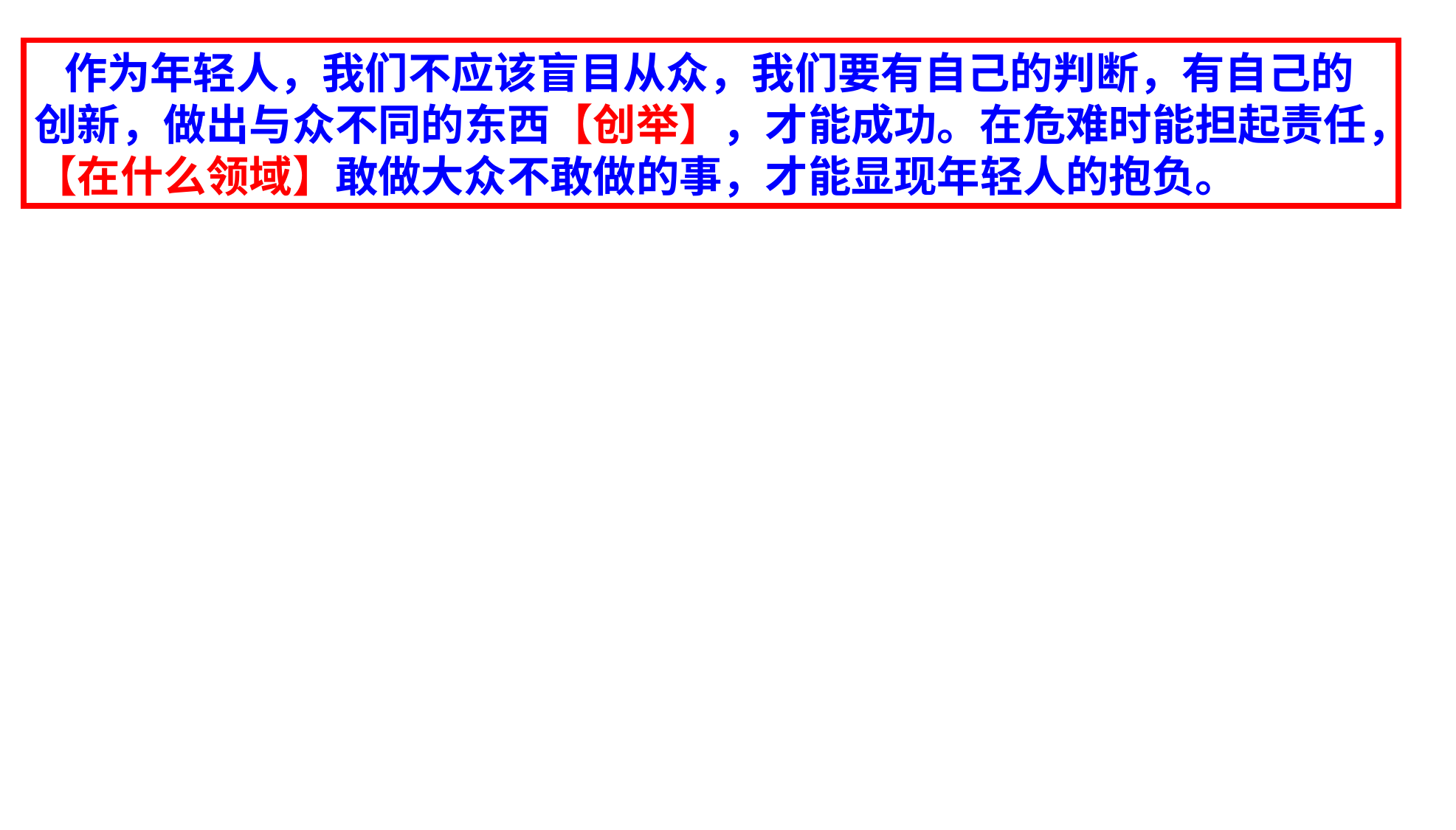

作为年轻人，我们不应该盲目从众，我们要有自己的判断，有自己的创新，做出与众不同的东西【创举】，才能成功。在危难时能担起责任，【在什么领域】敢做大众不敢做的事，才能显现年轻人的抱负。